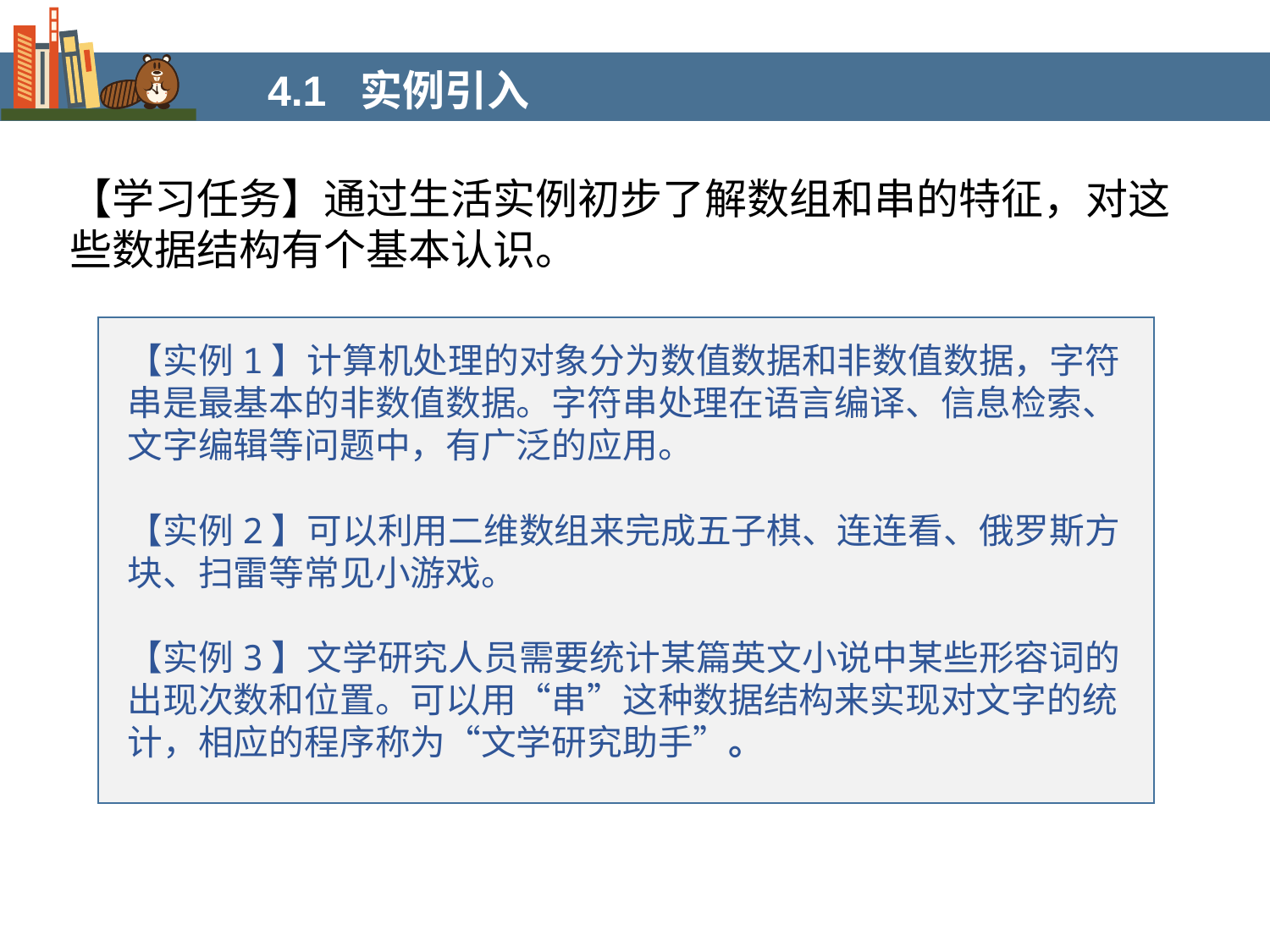

4.1  实例引入
【学习任务】通过生活实例初步了解数组和串的特征，对这些数据结构有个基本认识。

【实例1】计算机处理的对象分为数值数据和非数值数据，字符串是最基本的非数值数据。字符串处理在语言编译、信息检索、文字编辑等问题中，有广泛的应用。

【实例2】可以利用二维数组来完成五子棋、连连看、俄罗斯方块、扫雷等常见小游戏。

【实例3】文学研究人员需要统计某篇英文小说中某些形容词的出现次数和位置。可以用“串”这种数据结构来实现对文字的统计，相应的程序称为“文学研究助手”。